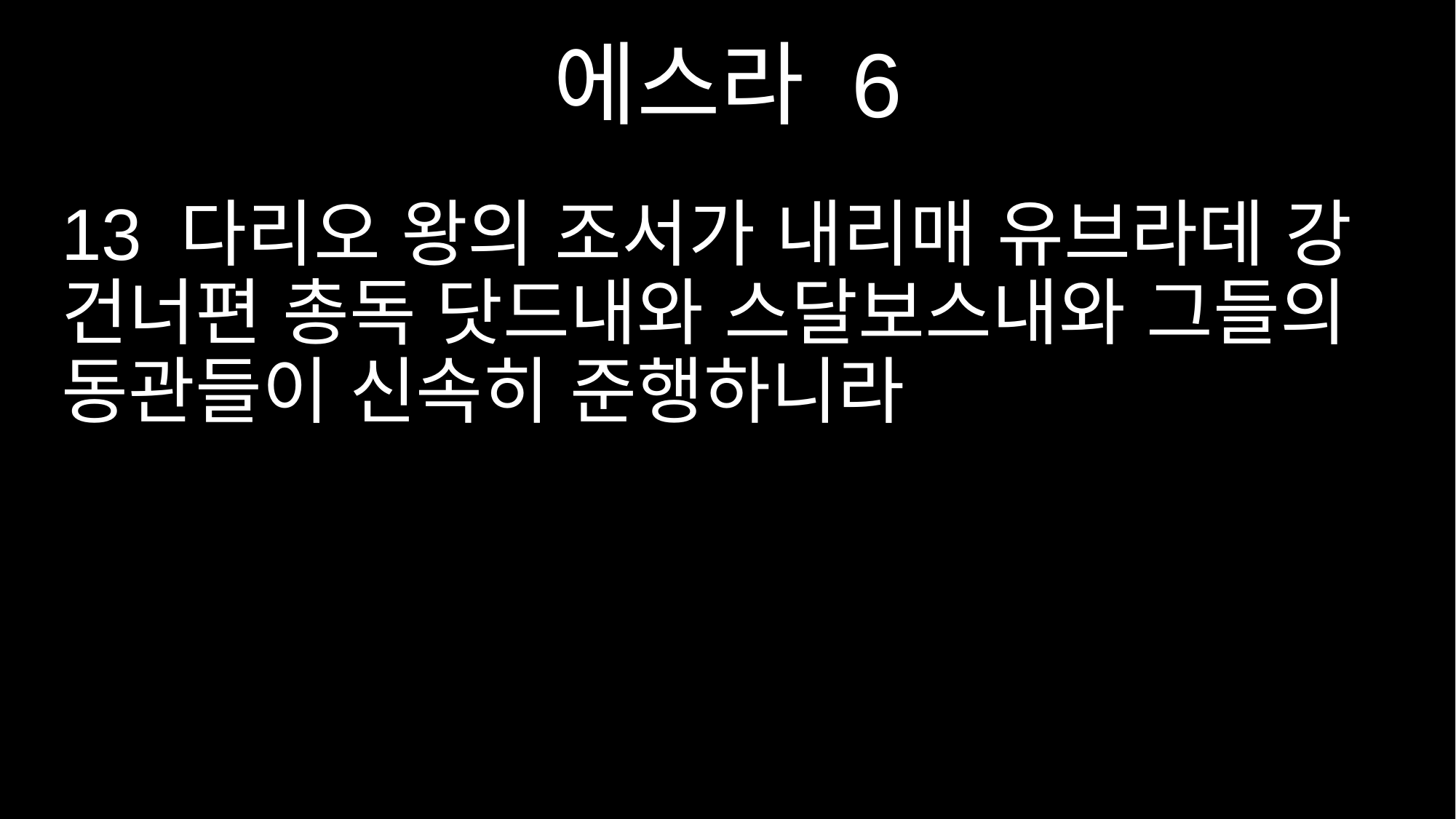

에스라 6
13 다리오 왕의 조서가 내리매 유브라데 강 건너편 총독 닷드내와 스달보스내와 그들의 동관들이 신속히 준행하니라